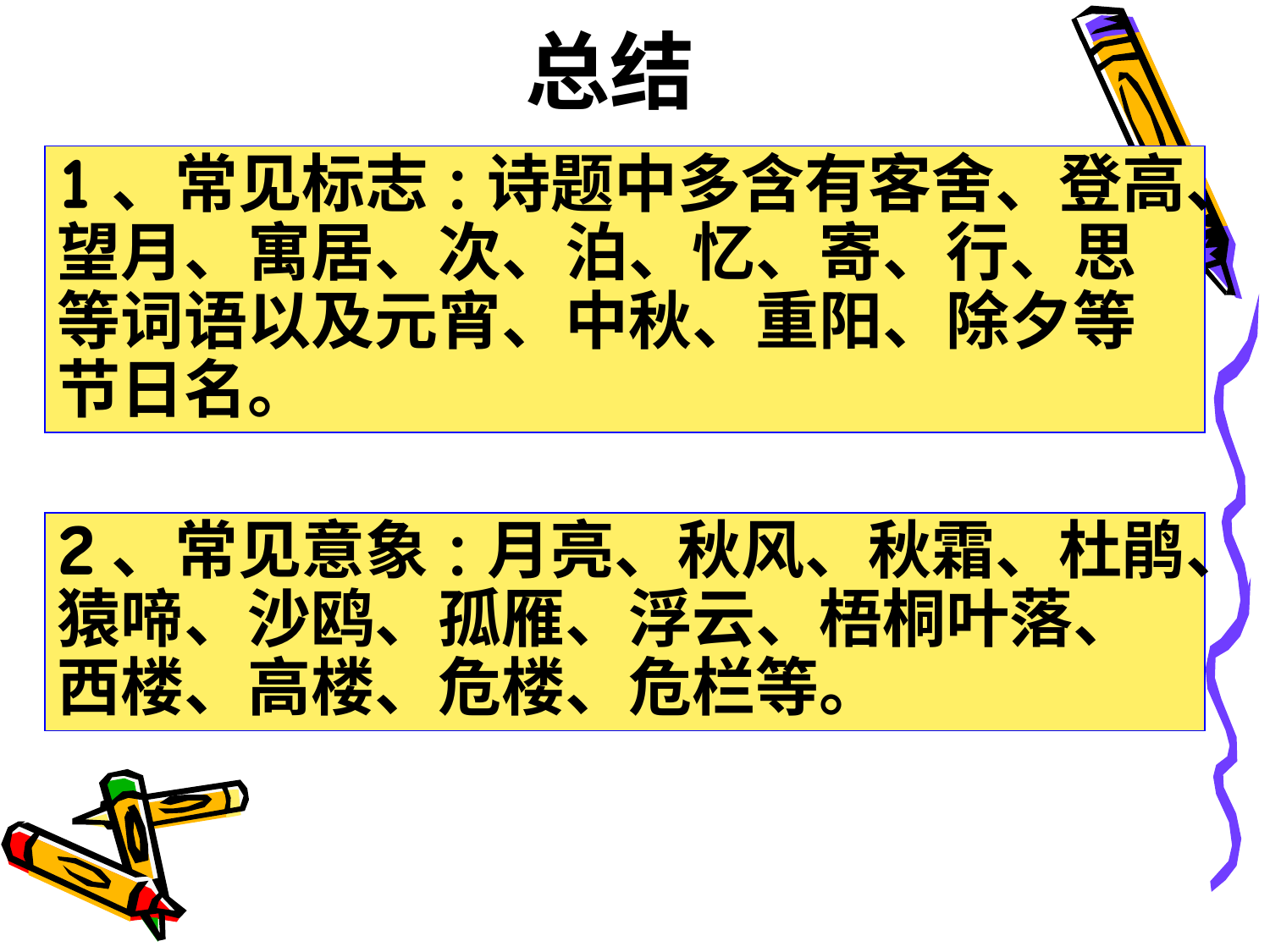

# 总结
1、常见标志:诗题中多含有客舍、登高、望月、寓居、次、泊、忆、寄、行、思等词语以及元宵、中秋、重阳、除夕等节日名。
2、常见意象:月亮、秋风、秋霜、杜鹃、猿啼、沙鸥、孤雁、浮云、梧桐叶落、西楼、高楼、危楼、危栏等。